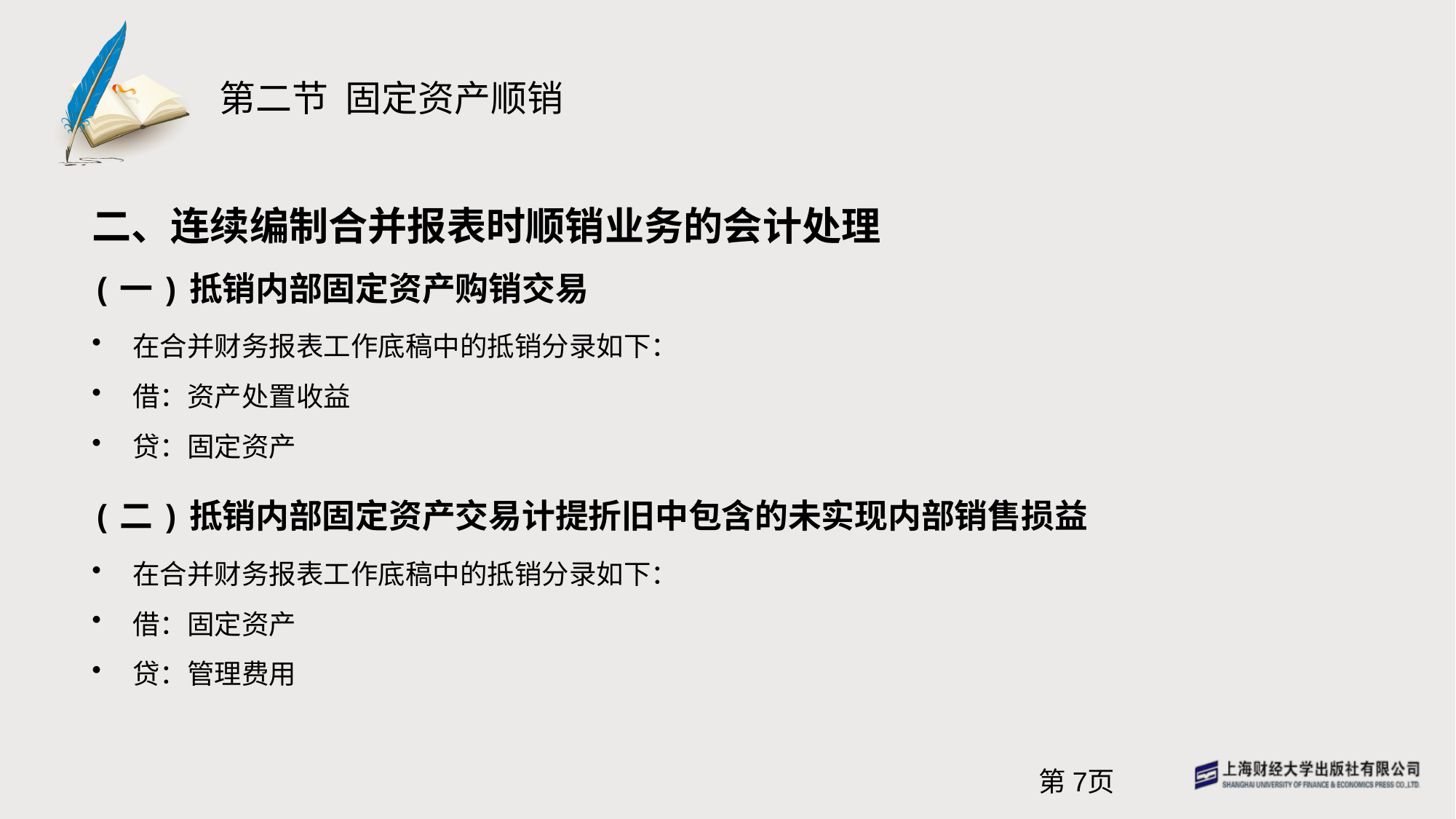

# 第二节  固定资产顺销
二、连续编制合并报表时顺销业务的会计处理
(一)抵销内部固定资产购销交易
在合并财务报表工作底稿中的抵销分录如下：
借：资产处置收益
贷：固定资产
(二)抵销内部固定资产交易计提折旧中包含的未实现内部销售损益
在合并财务报表工作底稿中的抵销分录如下：
借：固定资产
贷：管理费用

7